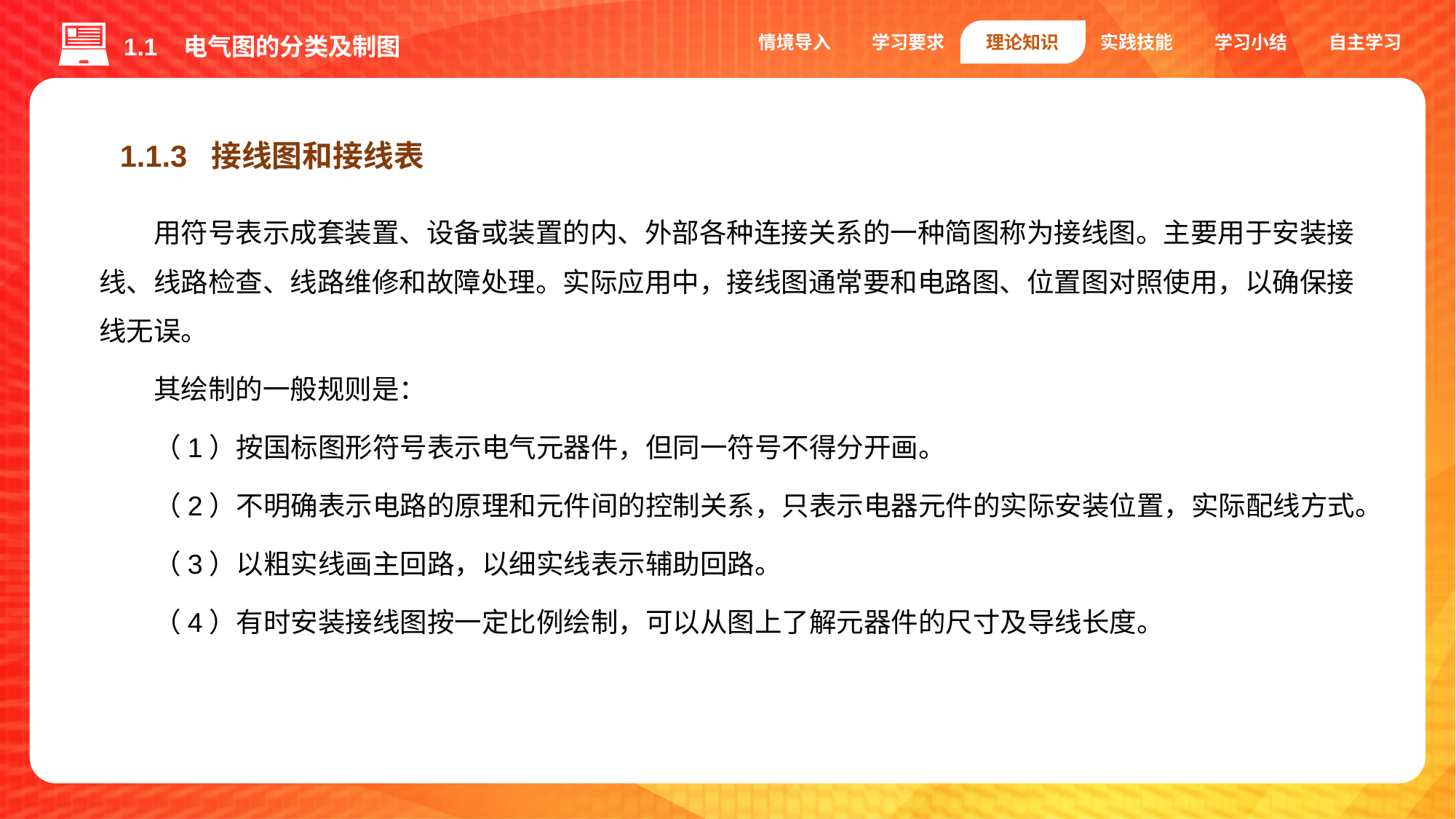

情境导入
学习要求
理论知识
实践技能
学习小结
自主学习

1.1   电气图的分类及制图
1.1.3  接线图和接线表
用符号表示成套装置、设备或装置的内、外部各种连接关系的一种简图称为接线图。主要用于安装接线、线路检查、线路维修和故障处理。实际应用中，接线图通常要和电路图、位置图对照使用，以确保接线无误。
其绘制的一般规则是：
（1）按国标图形符号表示电气元器件，但同一符号不得分开画。
（2）不明确表示电路的原理和元件间的控制关系，只表示电器元件的实际安装位置，实际配线方式。
（3）以粗实线画主回路，以细实线表示辅助回路。
（4）有时安装接线图按一定比例绘制，可以从图上了解元器件的尺寸及导线长度。